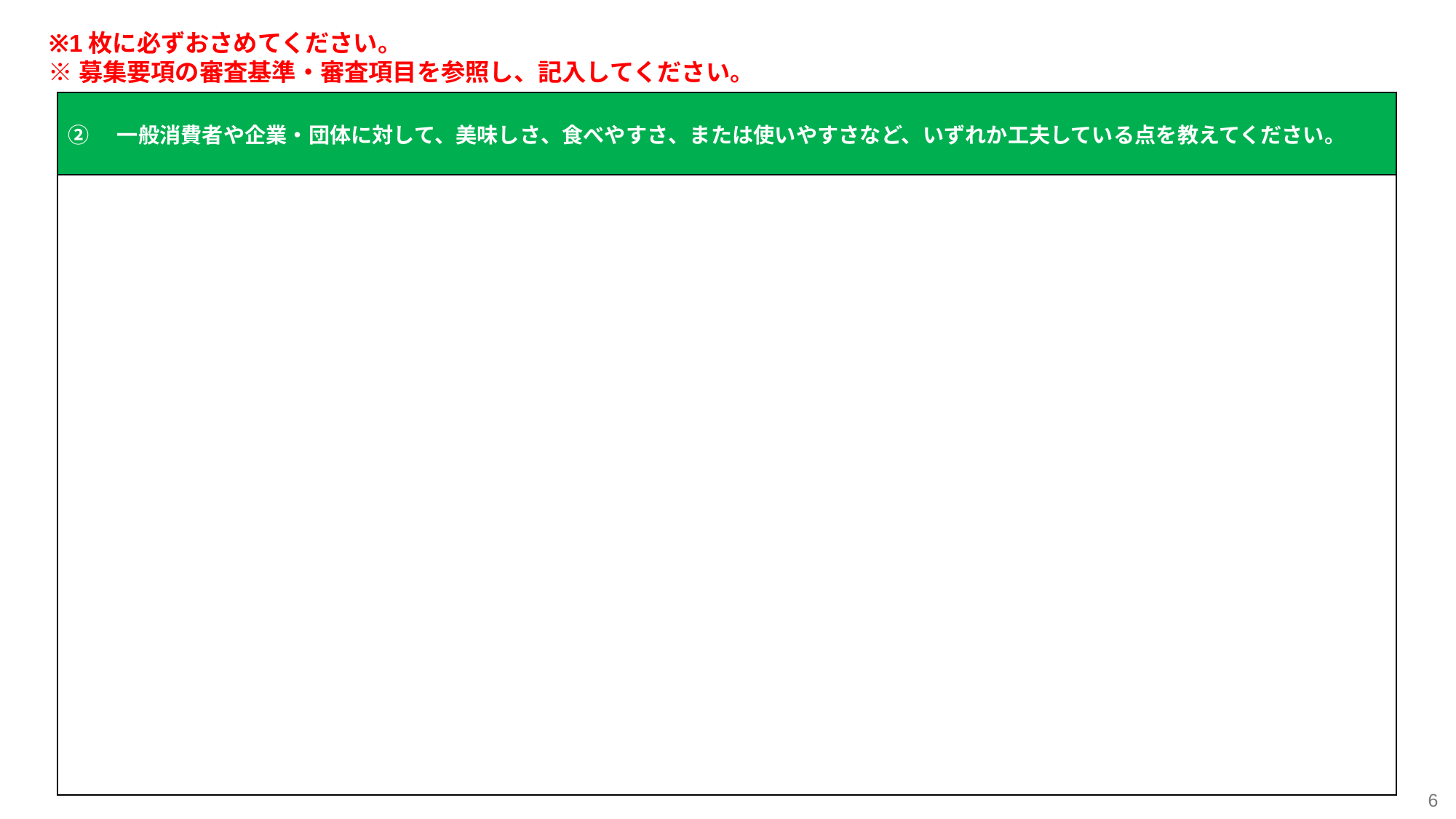

※1枚に必ずおさめてください。
※募集要項の審査基準・審査項目を参照し、記入してください。
| ②　一般消費者や企業・団体に対して、美味しさ、食べやすさ、または使いやすさなど、いずれか工夫している点を教えてください。 |
| --- |
|  |
6